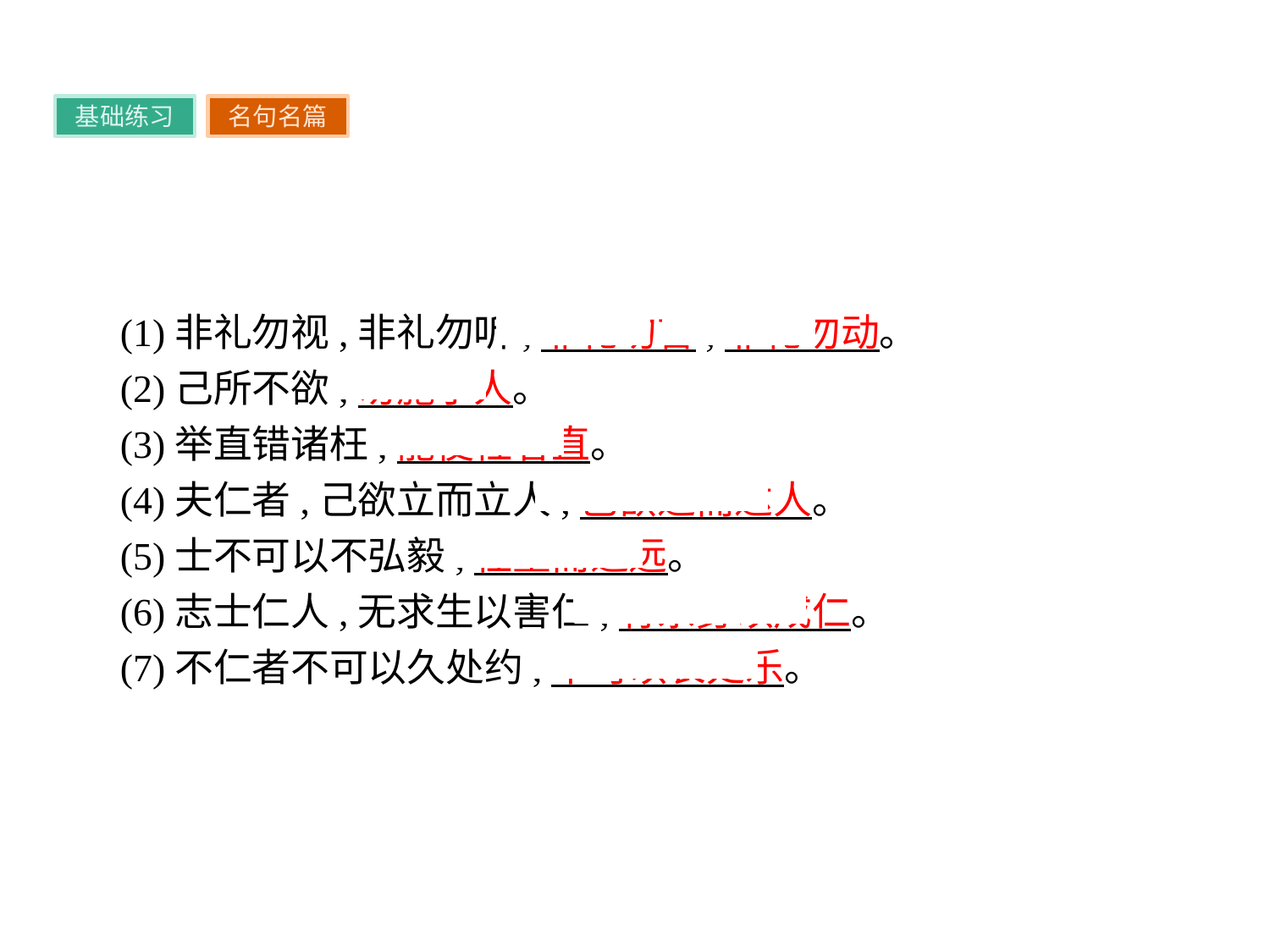

基础练习
名句名篇
(1)非礼勿视,非礼勿听,非礼勿言,非礼勿动。
(2)己所不欲,勿施于人。
(3)举直错诸枉,能使枉者直。
(4)夫仁者,己欲立而立人,己欲达而达人。
(5)士不可以不弘毅,任重而道远。
(6)志士仁人,无求生以害仁,有杀身以成仁。
(7)不仁者不可以久处约,不可以长处乐。